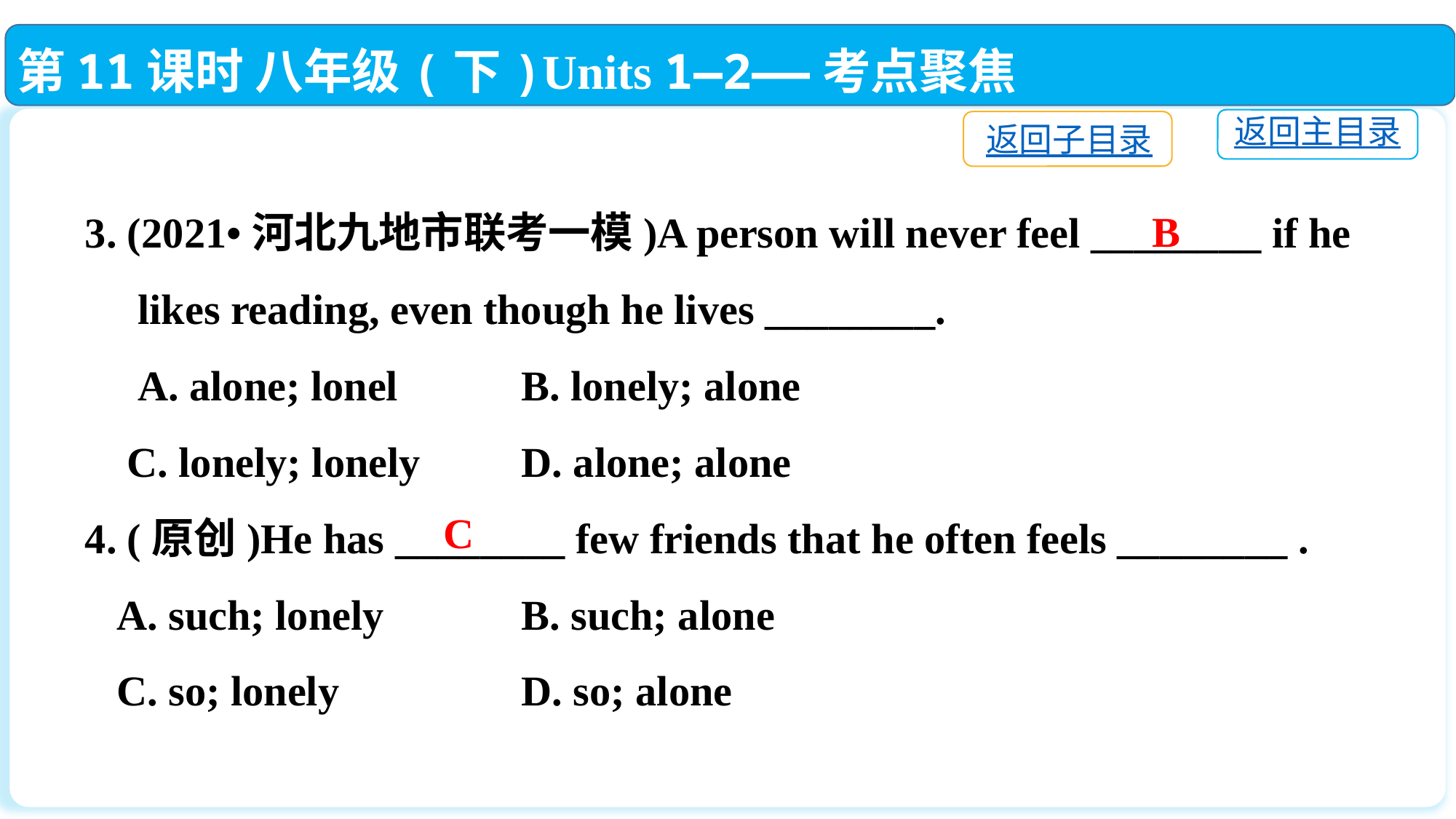

第11课时 八年级(下)Units 1—2——考点聚焦

返回主目录

返回子目录
3. (2021•河北九地市联考一模)A person will never feel ________ if he
     likes reading, even though he lives ________.
     A. alone; lonel		B. lonely; alone
    C. lonely; lonely	D. alone; alone
4. (原创)He has ________ few friends that he often feels ________ .
   A. such; lonely		B. such; alone
   C. so; lonely		D. so; alone
B
C